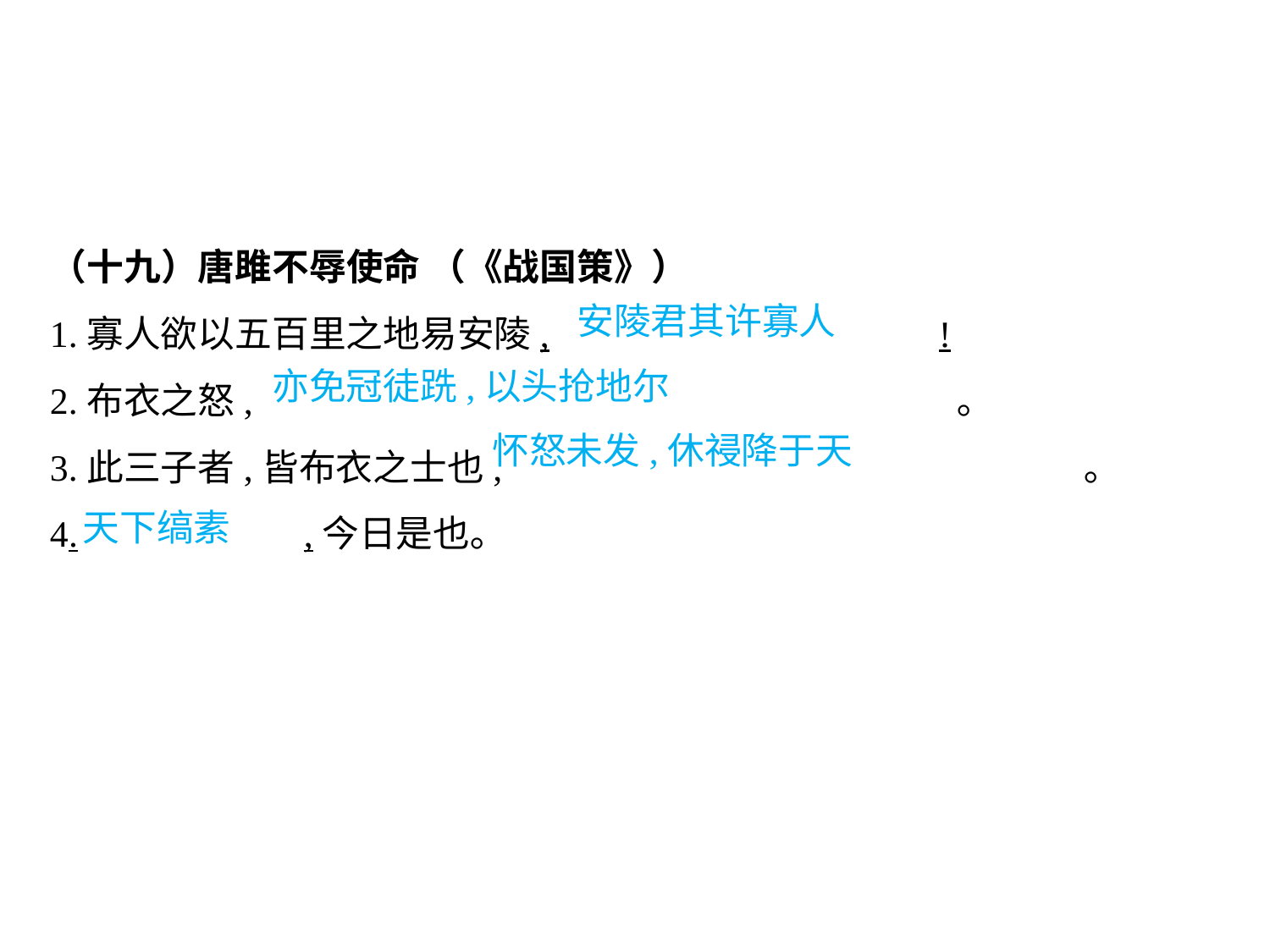

（十九）唐雎不辱使命 （《战国策》）
1.寡人欲以五百里之地易安陵,				!
2.布衣之怒,						 ｡
3.此三子者,皆布衣之士也,					 ｡
4.		,今日是也｡
安陵君其许寡人
亦免冠徒跣,以头抢地尔
怀怒未发,休祲降于天
天下缟素